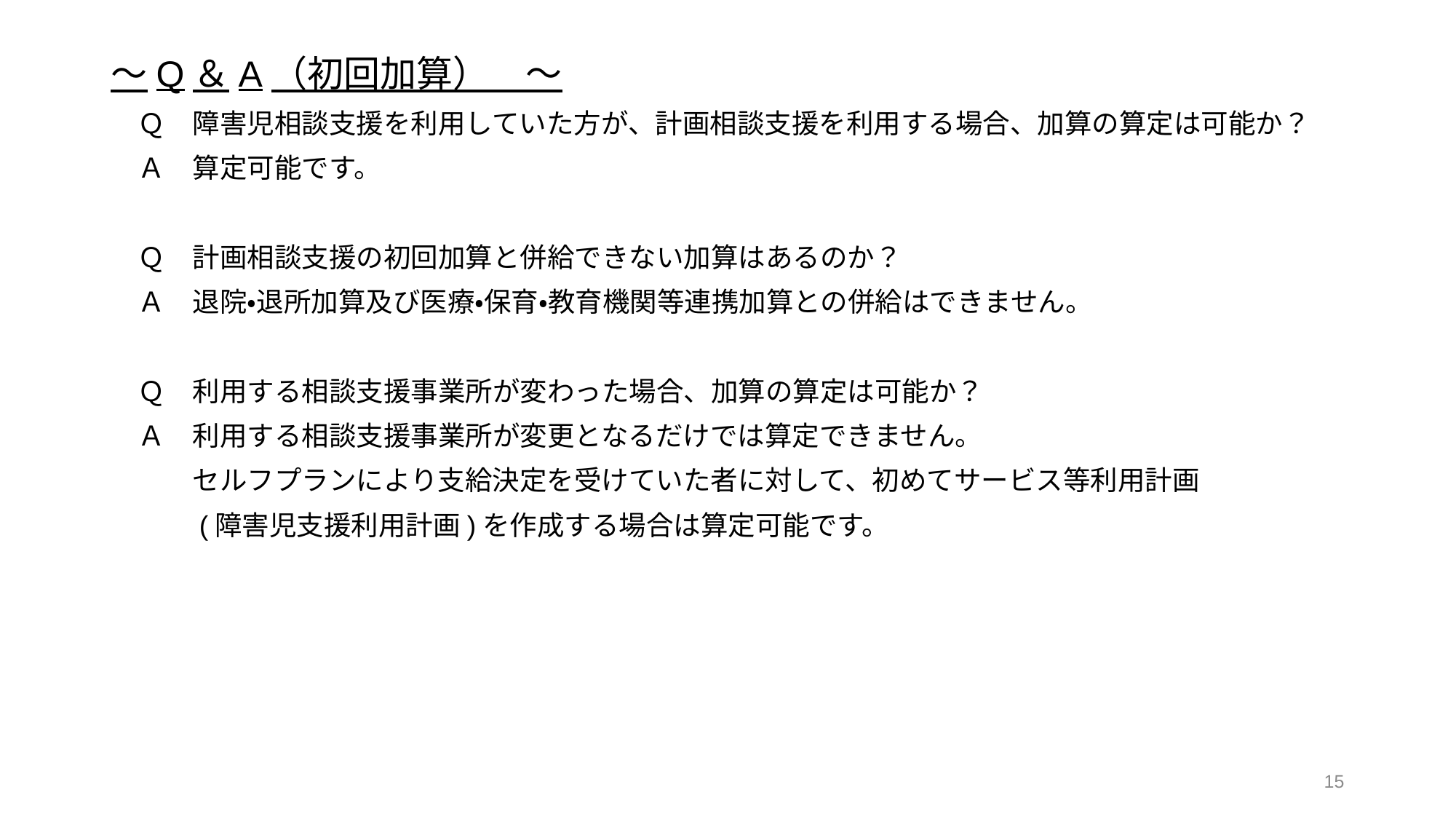

～Q＆A（初回加算）　～
　Ｑ　障害児相談支援を利用していた方が、計画相談支援を利用する場合、加算の算定は可能か？
　Ａ　算定可能です。

　Ｑ　計画相談支援の初回加算と併給できない加算はあるのか？
　Ａ　退院・退所加算及び医療・保育・教育機関等連携加算との併給はできません。

　Ｑ　利用する相談支援事業所が変わった場合、加算の算定は可能か？
　Ａ　利用する相談支援事業所が変更となるだけでは算定できません。
　　　セルフプランにより支給決定を受けていた者に対して、初めてサービス等利用計画
　　　(障害児支援利用計画)を作成する場合は算定可能です。

15